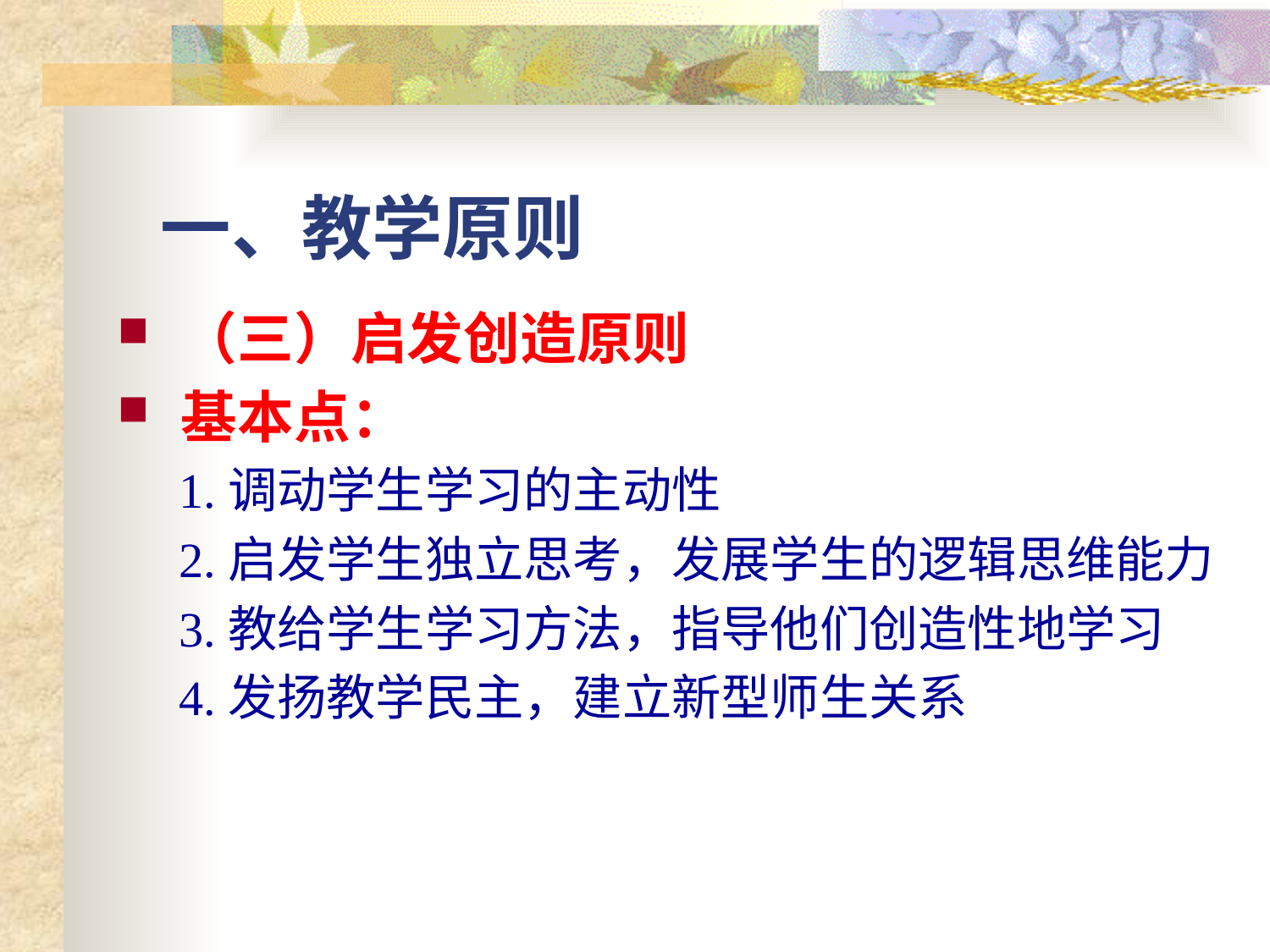

# 一、教学原则
（三）启发创造原则
基本点：
     1.调动学生学习的主动性
     2.启发学生独立思考，发展学生的逻辑思维能力
     3.教给学生学习方法，指导他们创造性地学习
     4.发扬教学民主，建立新型师生关系